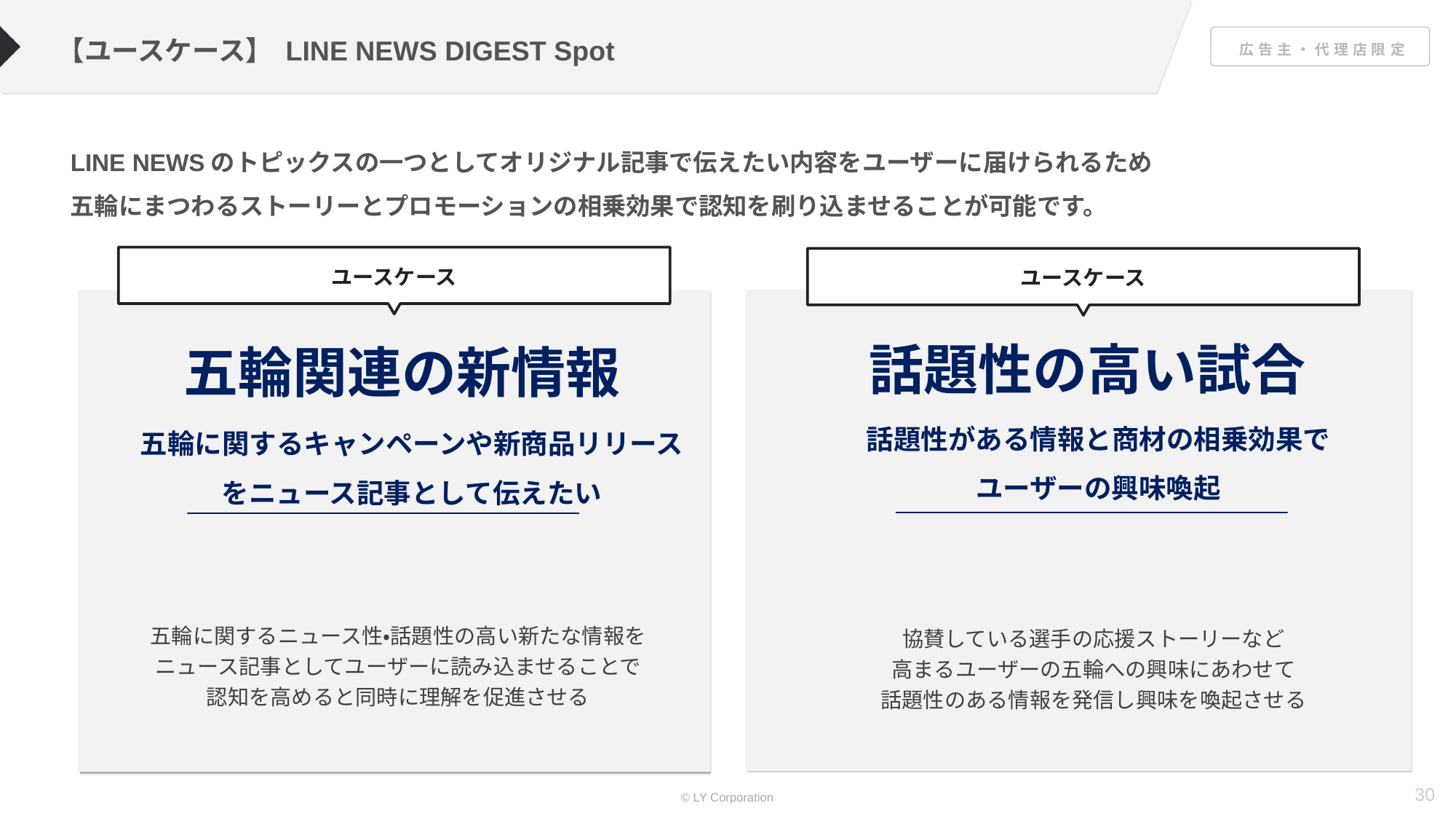

【ユースケース】 LINE NEWS DIGEST Spot
LINE NEWSのトピックスの一つとしてオリジナル記事で伝えたい内容をユーザーに届けられるため
五輪にまつわるストーリーとプロモーションの相乗効果で認知を刷り込ませることが可能です。
ユースケース
ユースケース

話題性の高い試合
五輪関連の新情報
話題性がある情報と商材の相乗効果で
ユーザーの興味喚起
五輪に関するキャンペーンや新商品リリースをニュース記事として伝えたい
五輪に関するニュース性・話題性の高い新たな情報を
ニュース記事としてユーザーに読み込ませることで
認知を高めると同時に理解を促進させる

協賛している選手の応援ストーリーなど
高まるユーザーの五輪への興味にあわせて
話題性のある情報を発信し興味を喚起させる